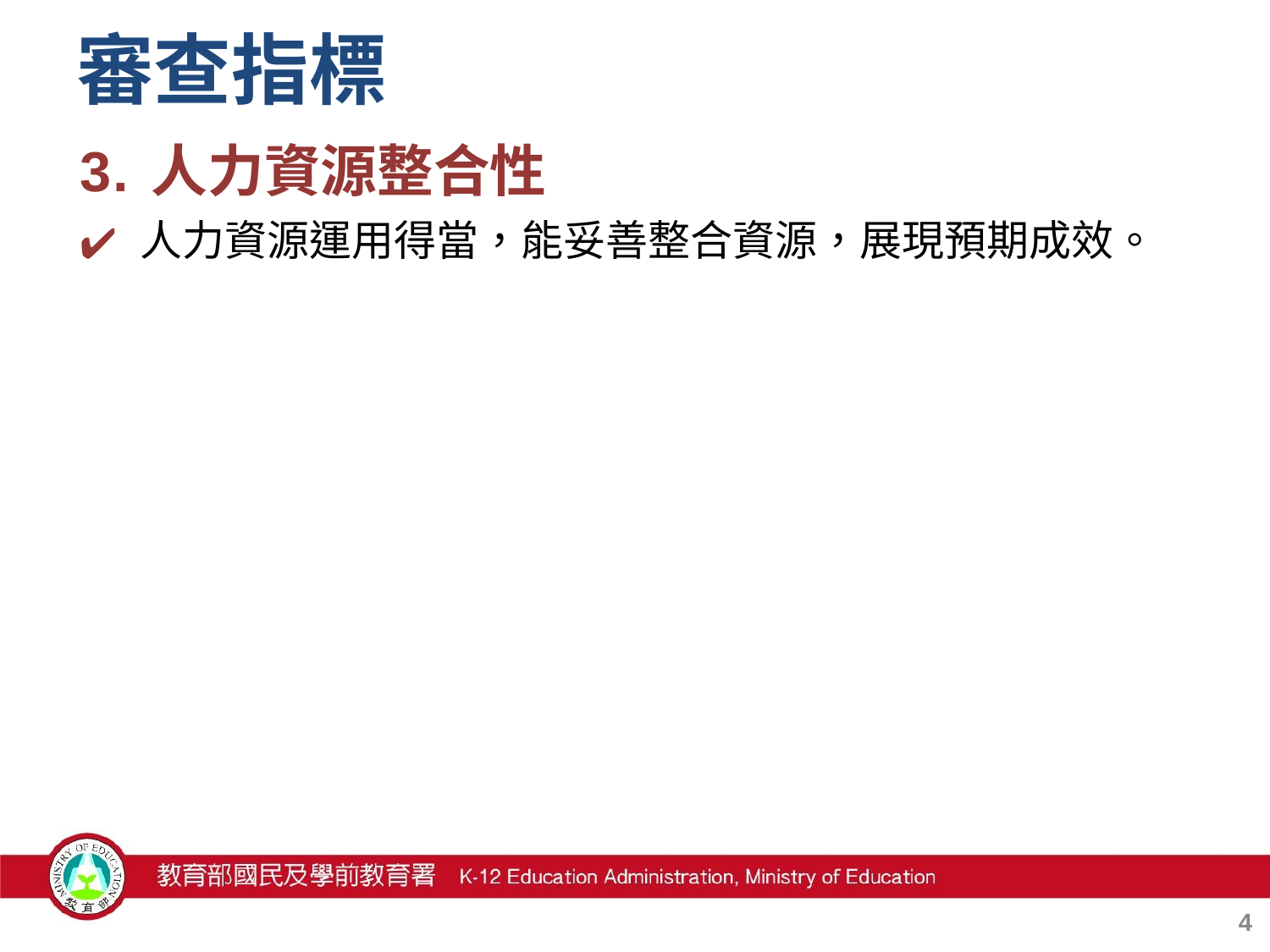

# 審查指標
人力資源整合性
人力資源運用得當，能妥善整合資源，展現預期成效。
4